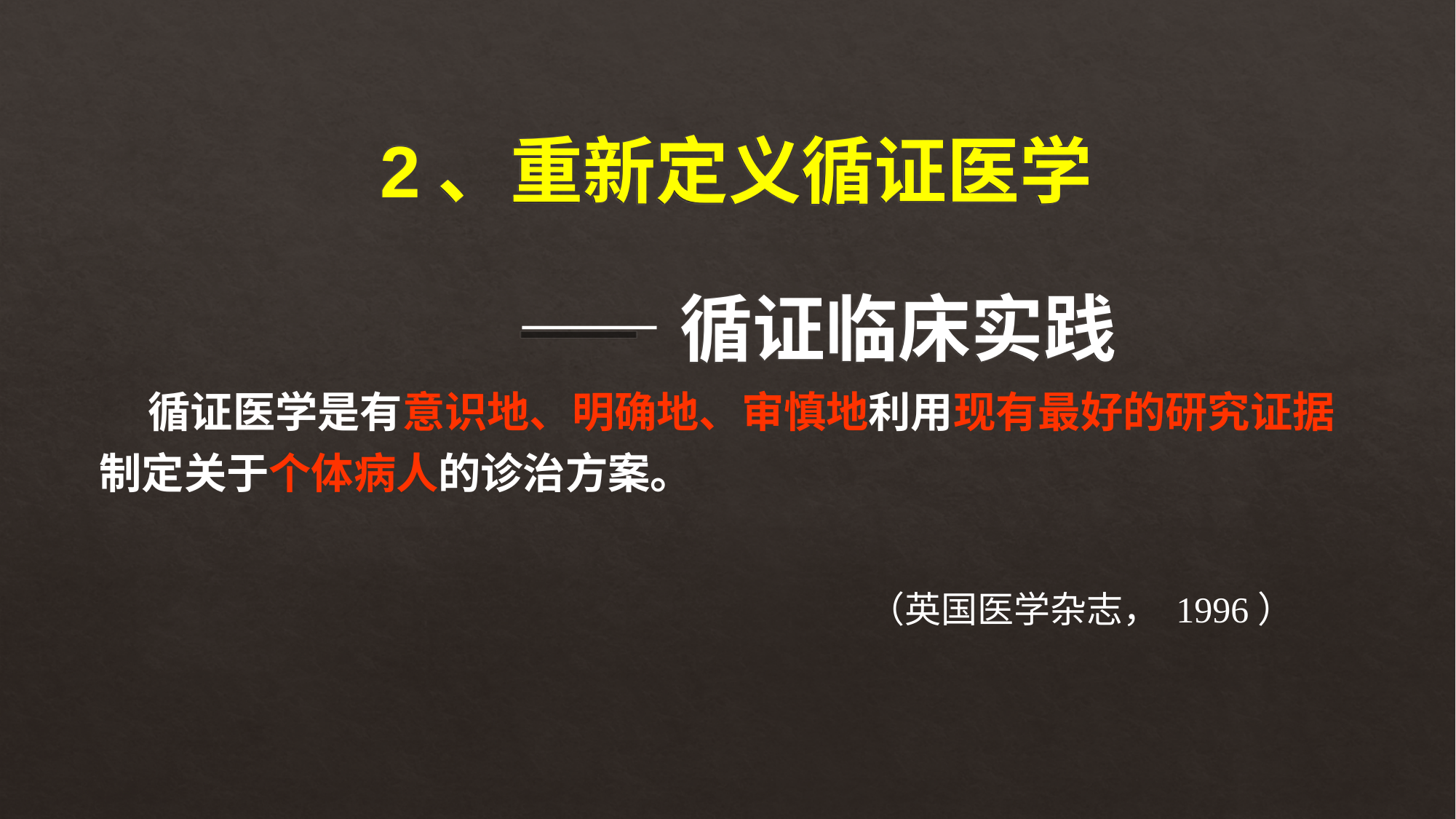

2、重新定义循证医学
——循证临床实践
	    循证医学是有意识地、明确地、审慎地利用现有最好的研究证据制定关于个体病人的诊治方案。

（英国医学杂志， 1996）